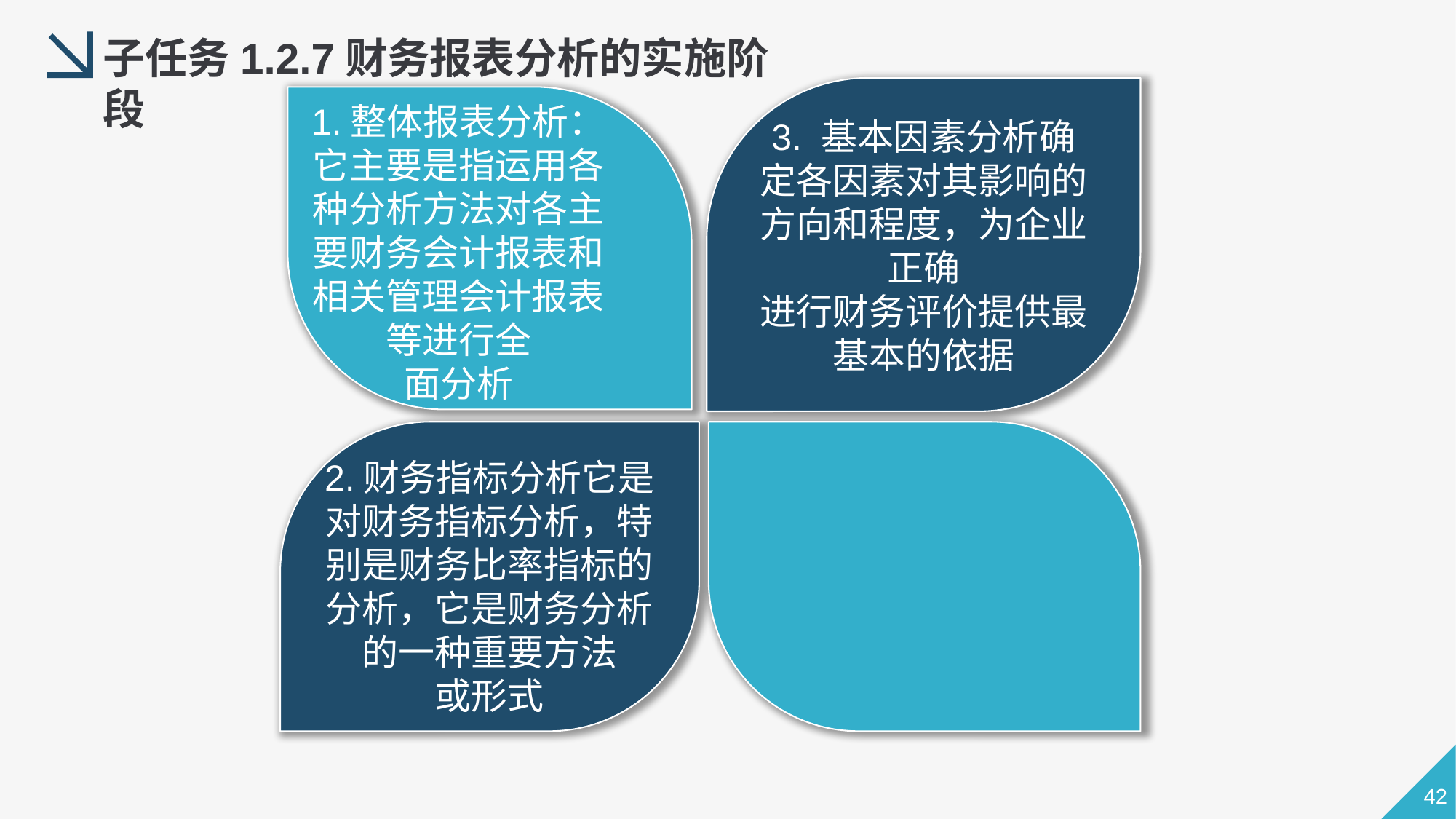

子任务1.2.7财务报表分析的实施阶段

3. 基本因素分析确定各因素对其影响的方向和程度，为企业正确
进行财务评价提供最基本的依据

1.整体报表分析：它主要是指运用各种分析方法对各主要财务会计报表和相关管理会计报表等进行全
面分析

2.财务指标分析它是对财务指标分析，特别是财务比率指标的分析，它是财务分析的一种重要方法
或形式